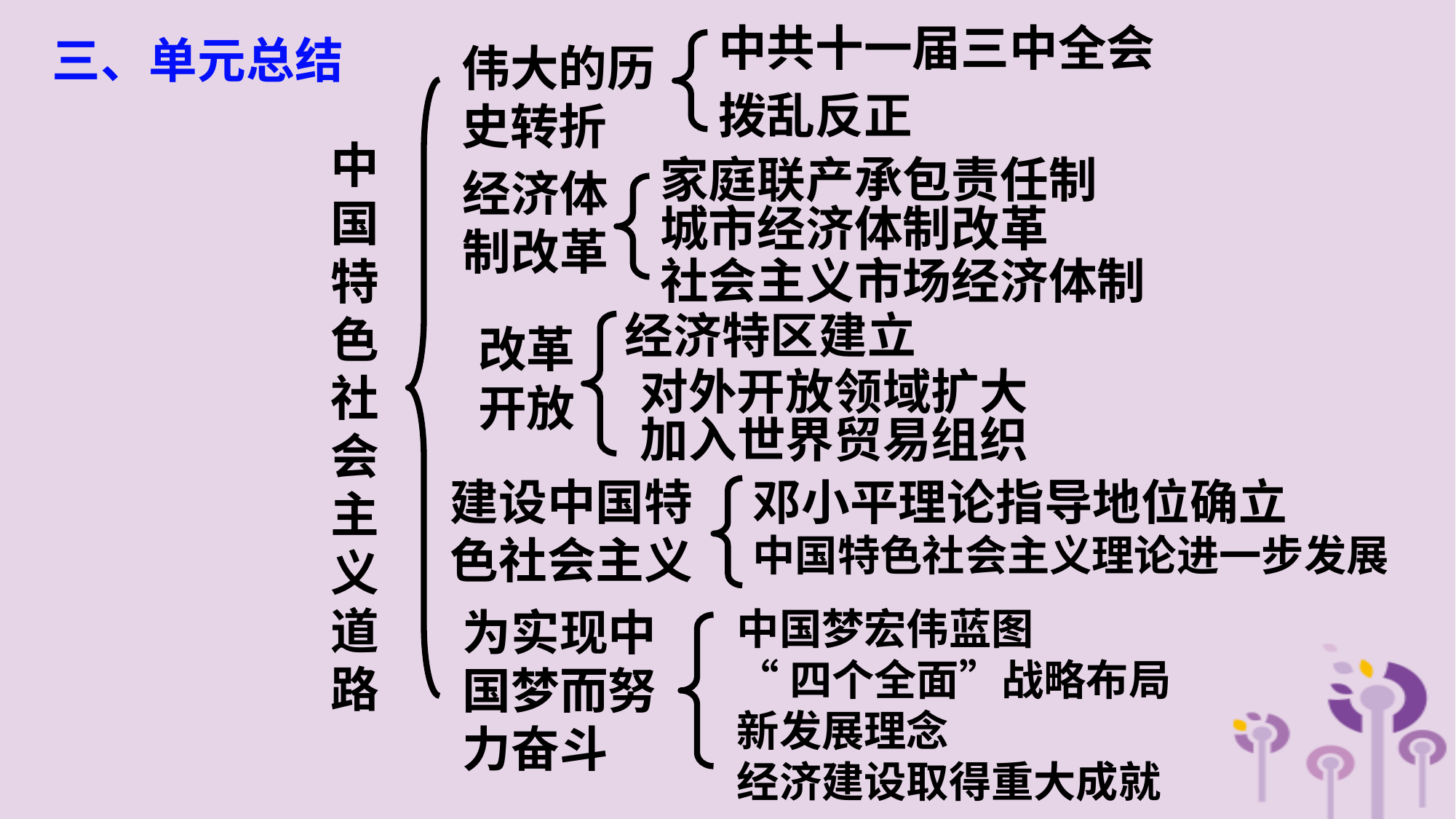

中共十一届三中全会

三、单元总结
伟大的历史转折

拨乱反正
中国特色社会主义道路

家庭联产承包责任制

经济体制改革

城市经济体制改革

社会主义市场经济体制
经济特区建立

改革开放

对外开放领域扩大

加入世界贸易组织

建设中国特色社会主义
邓小平理论指导地位确立

中国特色社会主义理论进一步发展
为实现中国梦而努力奋斗
中国梦宏伟蓝图
“四个全面”战略布局
新发展理念
经济建设取得重大成就